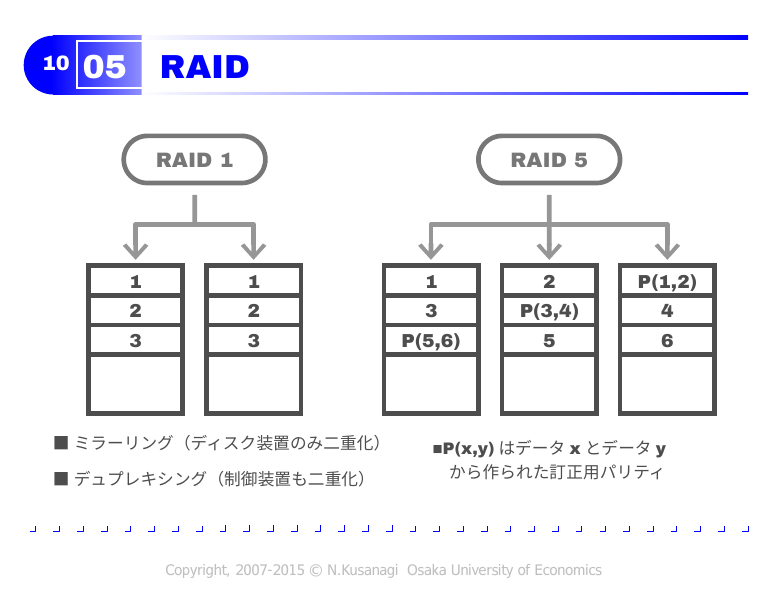

# 05   RAID
RAID 1

1
1
2
2
3
3

■ミラーリング（ディスク装置のみ二重化）
■デュプレキシング（制御装置も二重化）
RAID 5

1
2
P(1,2)
3
P(3,4)
4
P(5,6)
5
6

■P(x,y)はデータxとデータy
　から作られた訂正用パリティ